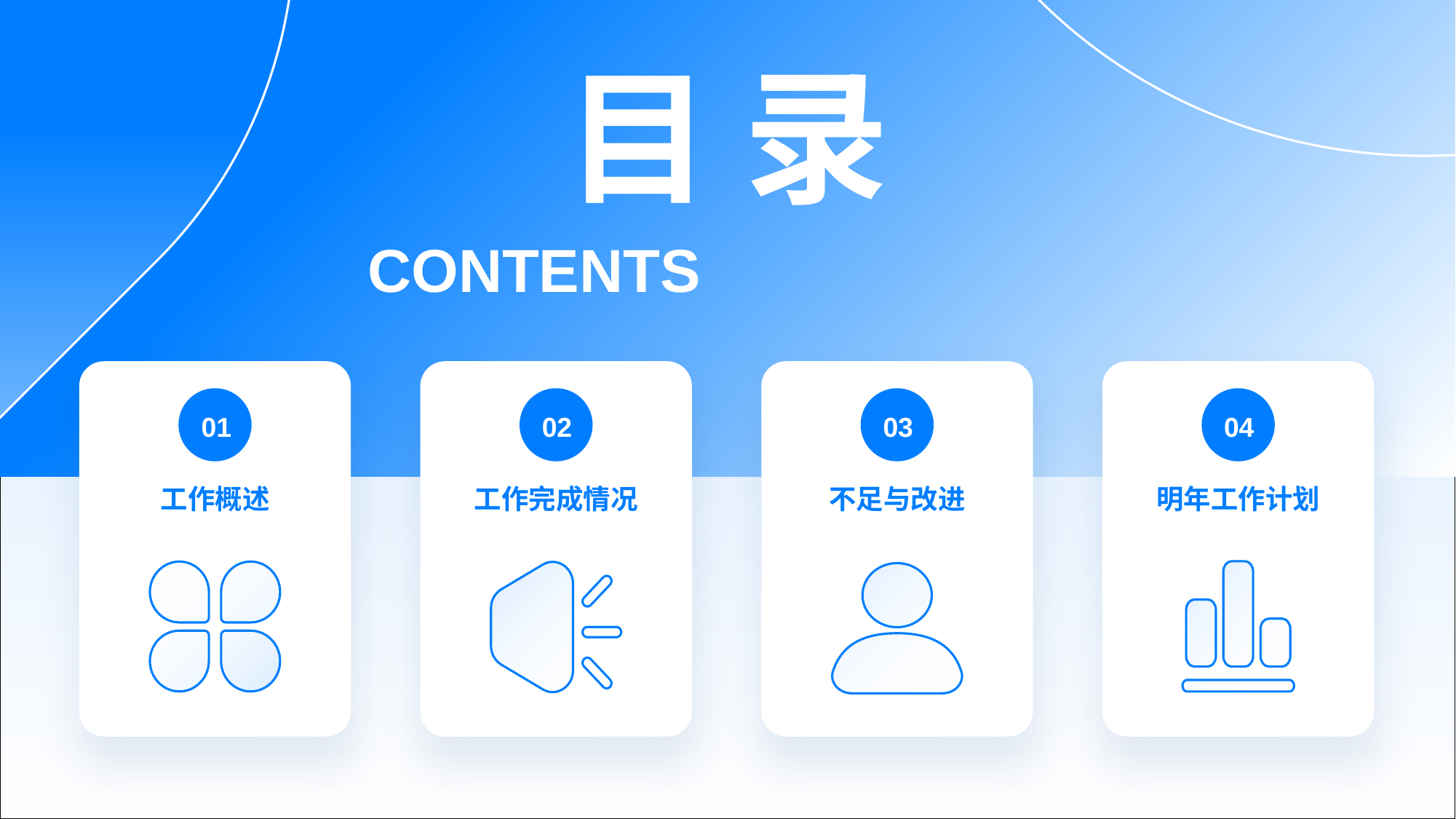

目 录
CONTENTS

03

04
01
02
工作概述
工作完成情况
不足与改进
明年工作计划